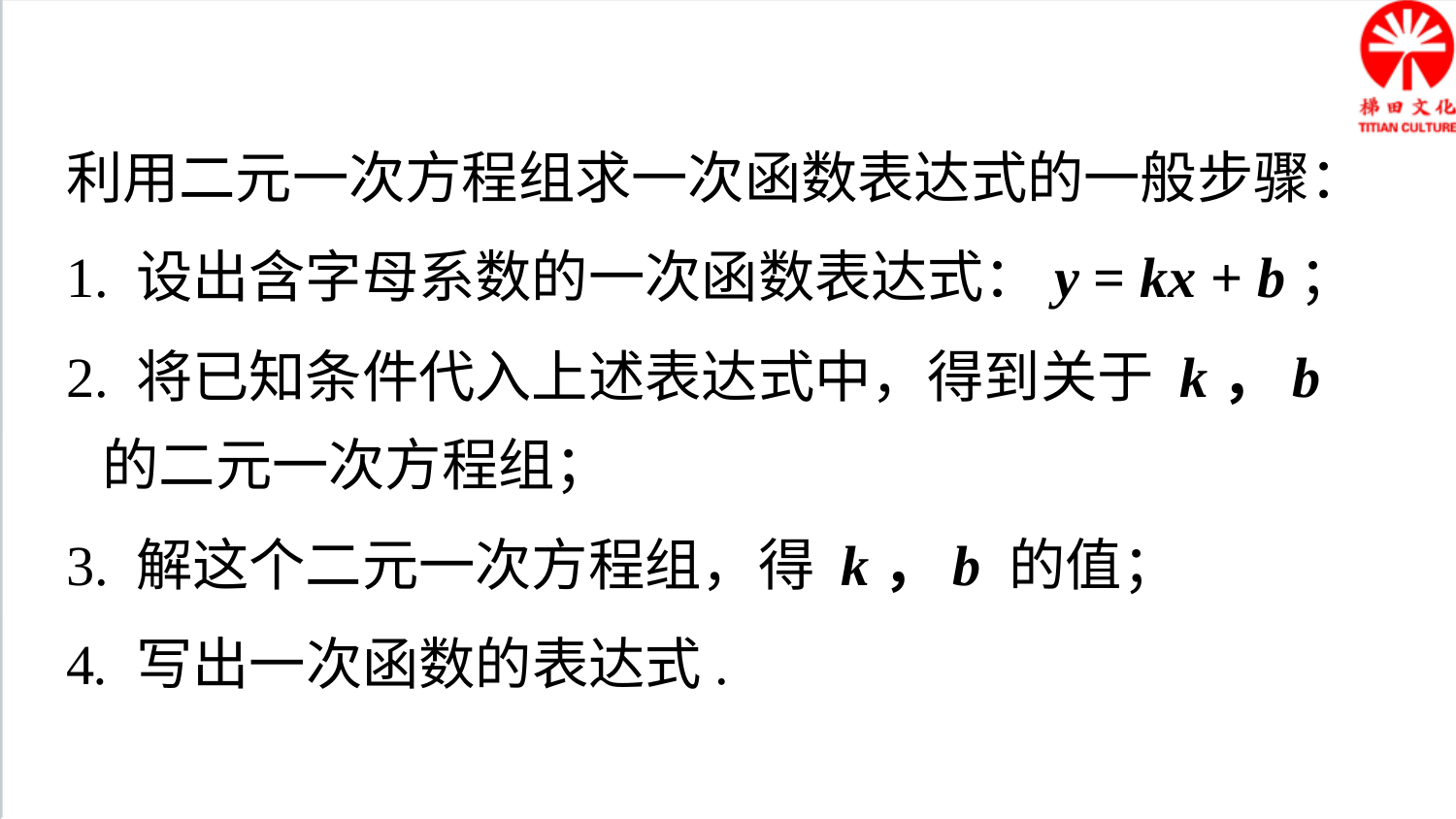

方法总结
利用二元一次方程组求一次函数表达式的一般步骤：
1. 设出含字母系数的一次函数表达式：y = kx + b；
2. 将已知条件代入上述表达式中，得到关于 k，b 的二元一次方程组；
3. 解这个二元一次方程组，得 k，b 的值；
4. 写出一次函数的表达式.